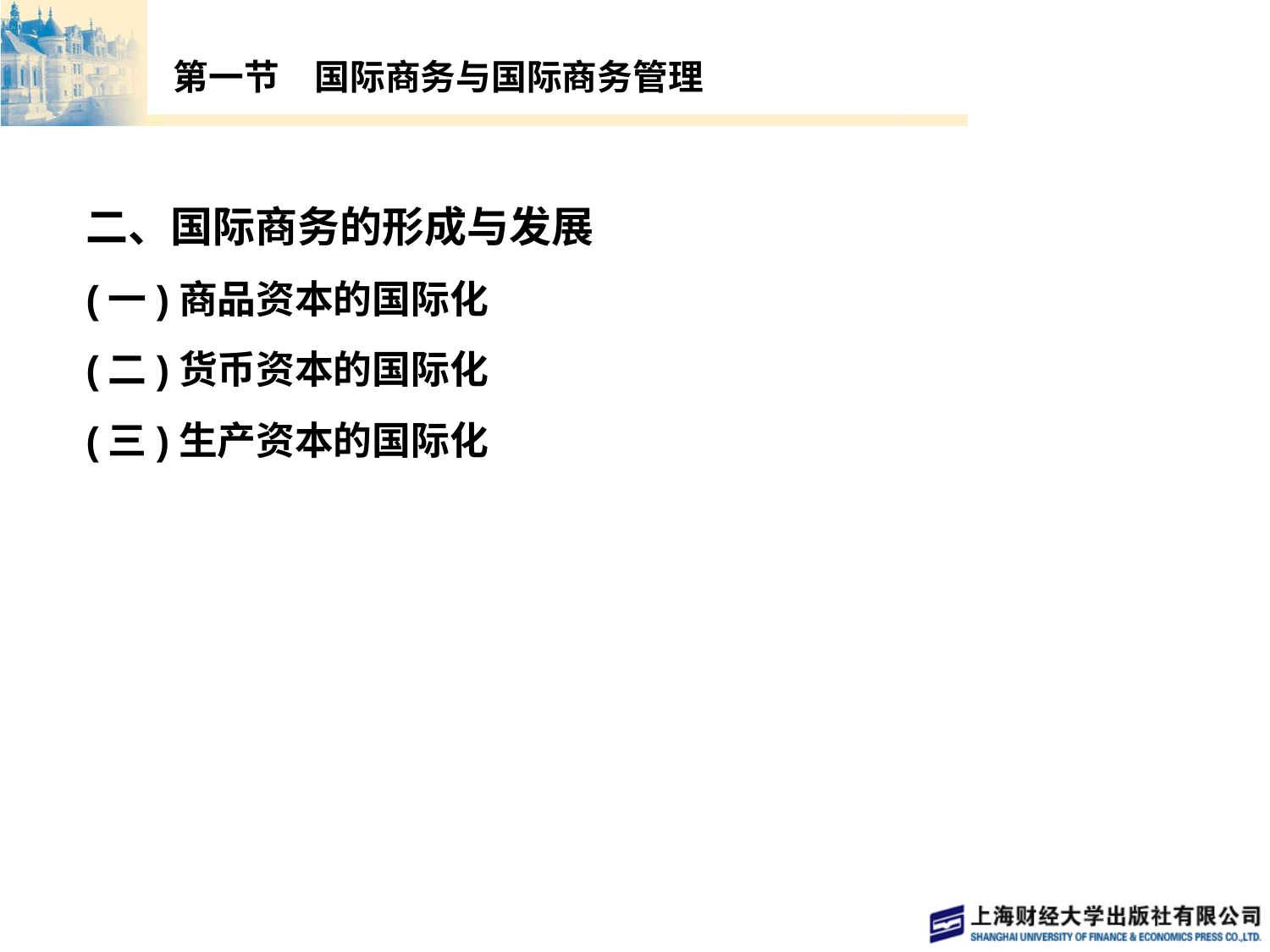

# 第一节　国际商务与国际商务管理
二、国际商务的形成与发展
(一)商品资本的国际化
(二)货币资本的国际化
(三)生产资本的国际化